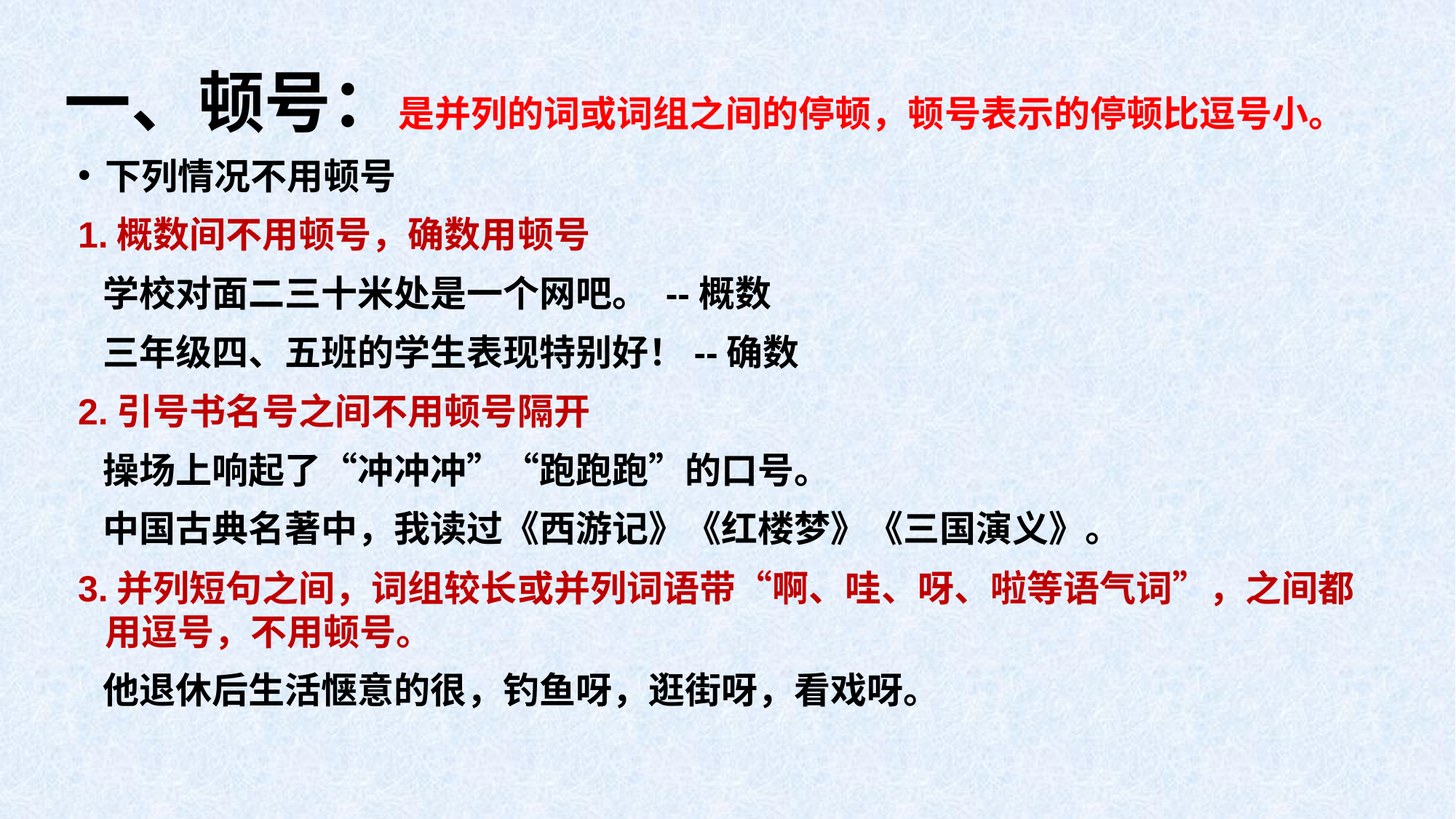

# 一、顿号：是并列的词或词组之间的停顿，顿号表示的停顿比逗号小。
下列情况不用顿号
1.概数间不用顿号，确数用顿号
  学校对面二三十米处是一个网吧。 --概数
  三年级四、五班的学生表现特别好！--确数
2.引号书名号之间不用顿号隔开
  操场上响起了“冲冲冲”“跑跑跑”的口号。
  中国古典名著中，我读过《西游记》《红楼梦》《三国演义》。
3.并列短句之间，词组较长或并列词语带“啊、哇、呀、啦等语气词”，之间都  用逗号，不用顿号。
  他退休后生活惬意的很，钓鱼呀，逛街呀，看戏呀。